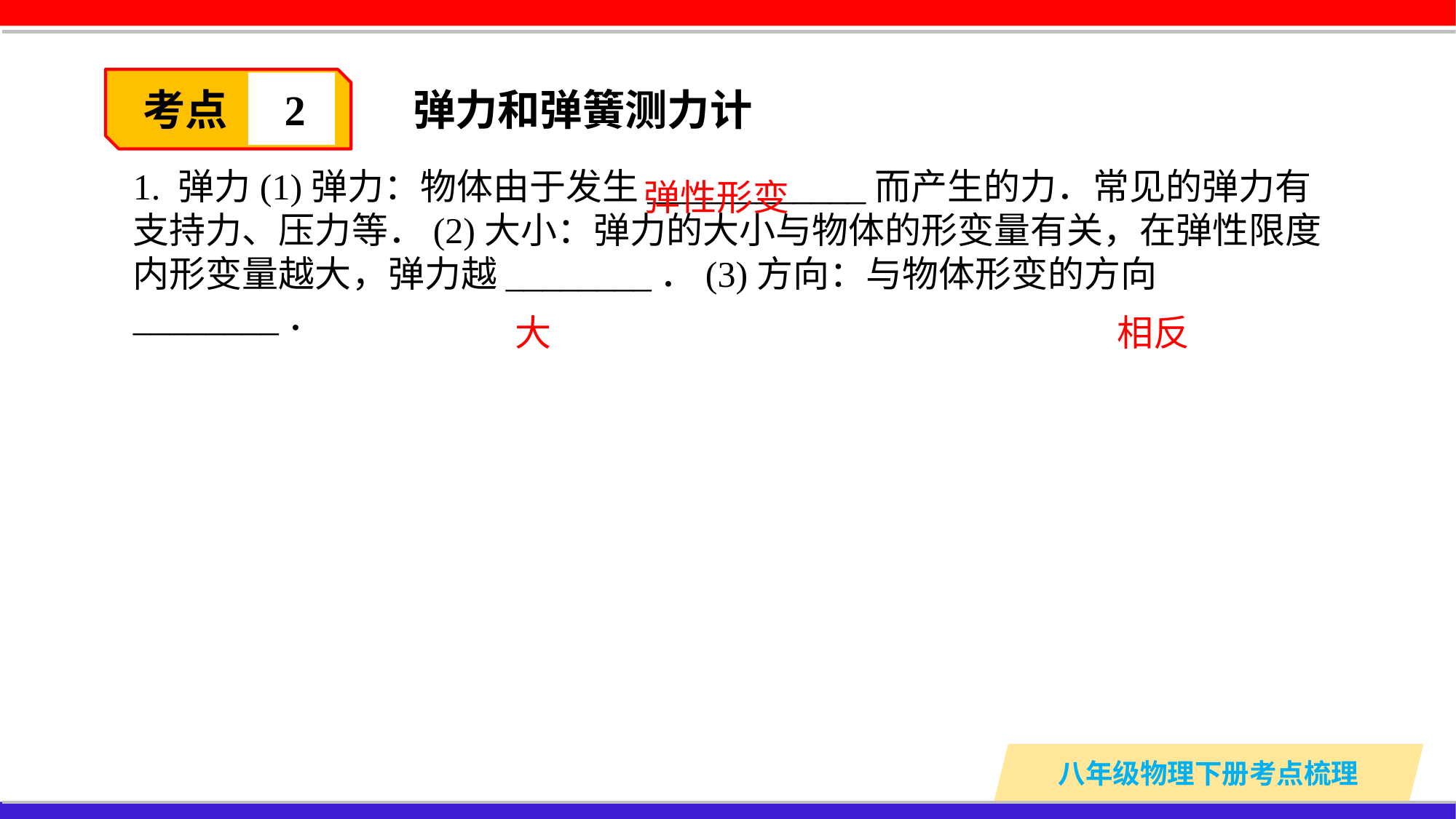

考点
2
　弹力和弹簧测力计
1. 弹力(1)弹力：物体由于发生____________而产生的力．常见的弹力有支持力、压力等．(2)大小：弹力的大小与物体的形变量有关，在弹性限度内形变量越大，弹力越________．(3)方向：与物体形变的方向________．

弹性形变
相反
大